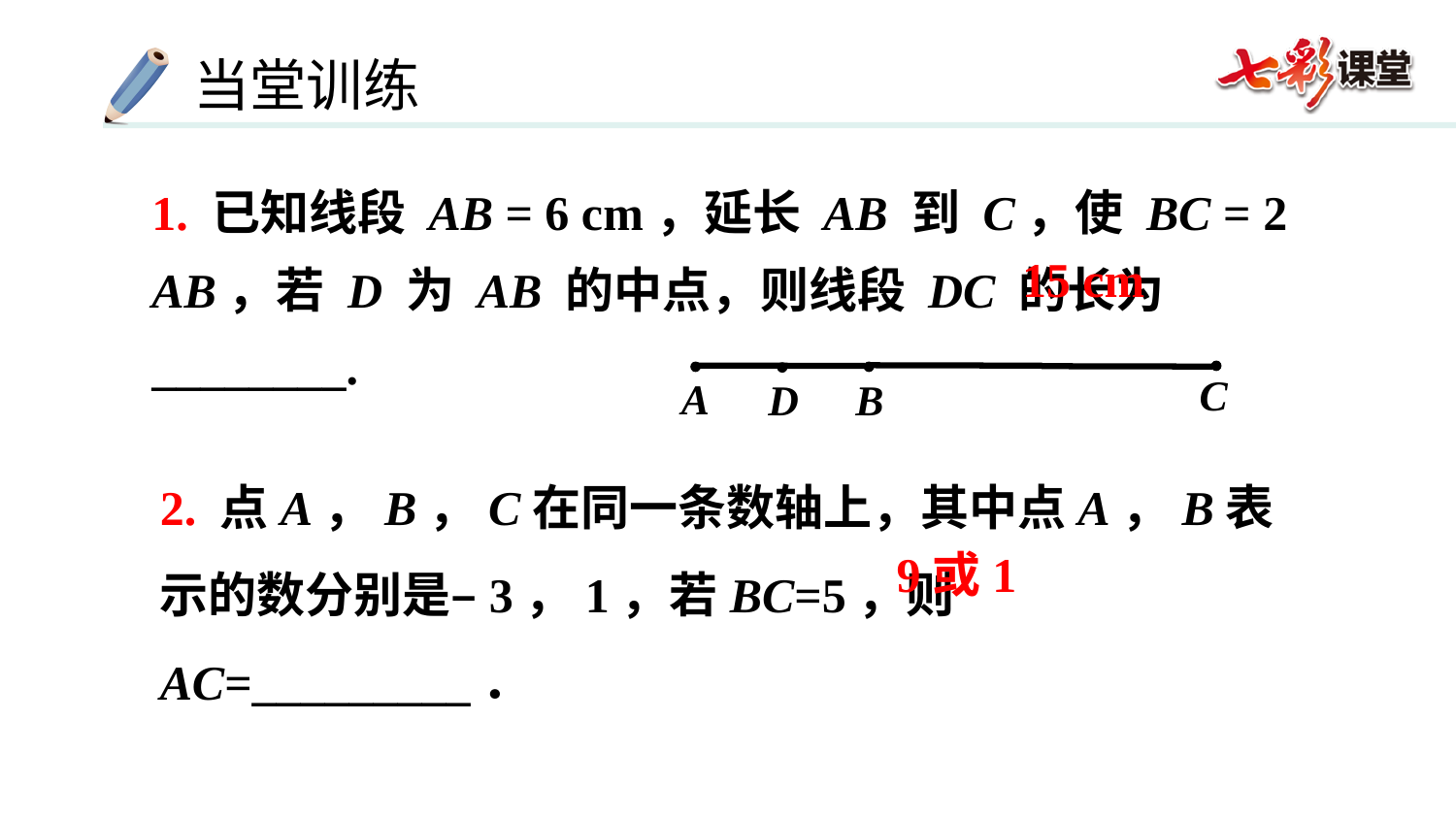

1. 已知线段 AB = 6 cm，延长 AB 到 C，使 BC = 2 AB，若 D 为 AB 的中点，则线段 DC 的长为________.
15 cm

C

A

D

B
2. 点A，B，C在同一条数轴上，其中点A，B表示的数分别是–3，1，若BC=5，则AC=_________．
9或1